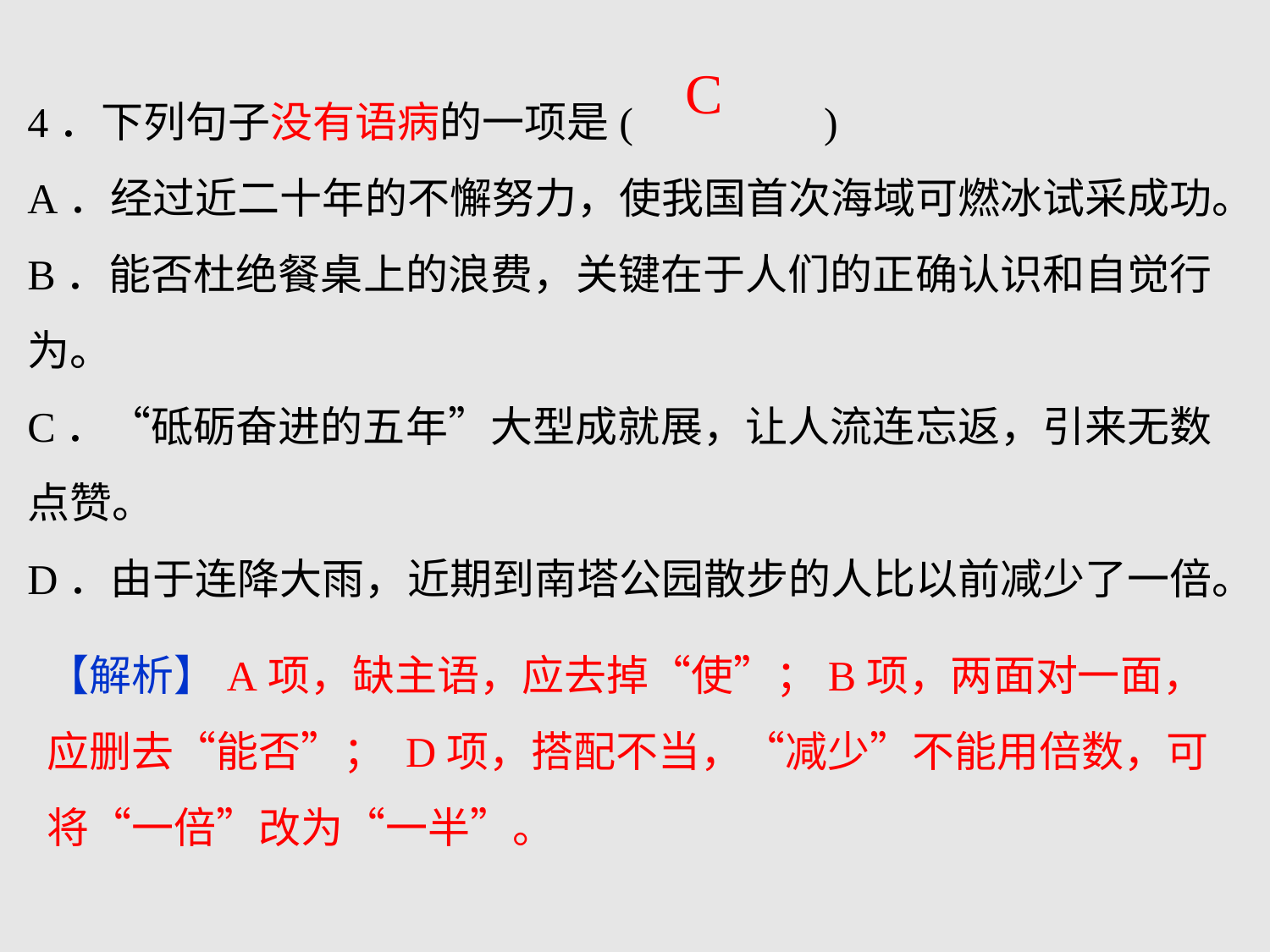

C
4．下列句子没有语病的一项是(                  )
A．经过近二十年的不懈努力，使我国首次海域可燃冰试采成功。
B．能否杜绝餐桌上的浪费，关键在于人们的正确认识和自觉行为。
C．“砥砺奋进的五年”大型成就展，让人流连忘返，引来无数点赞。
D．由于连降大雨，近期到南塔公园散步的人比以前减少了一倍。
【解析】A项，缺主语，应去掉“使”；B项，两面对一面，应删去“能否”； D项，搭配不当，“减少”不能用倍数，可将“一倍”改为“一半”。